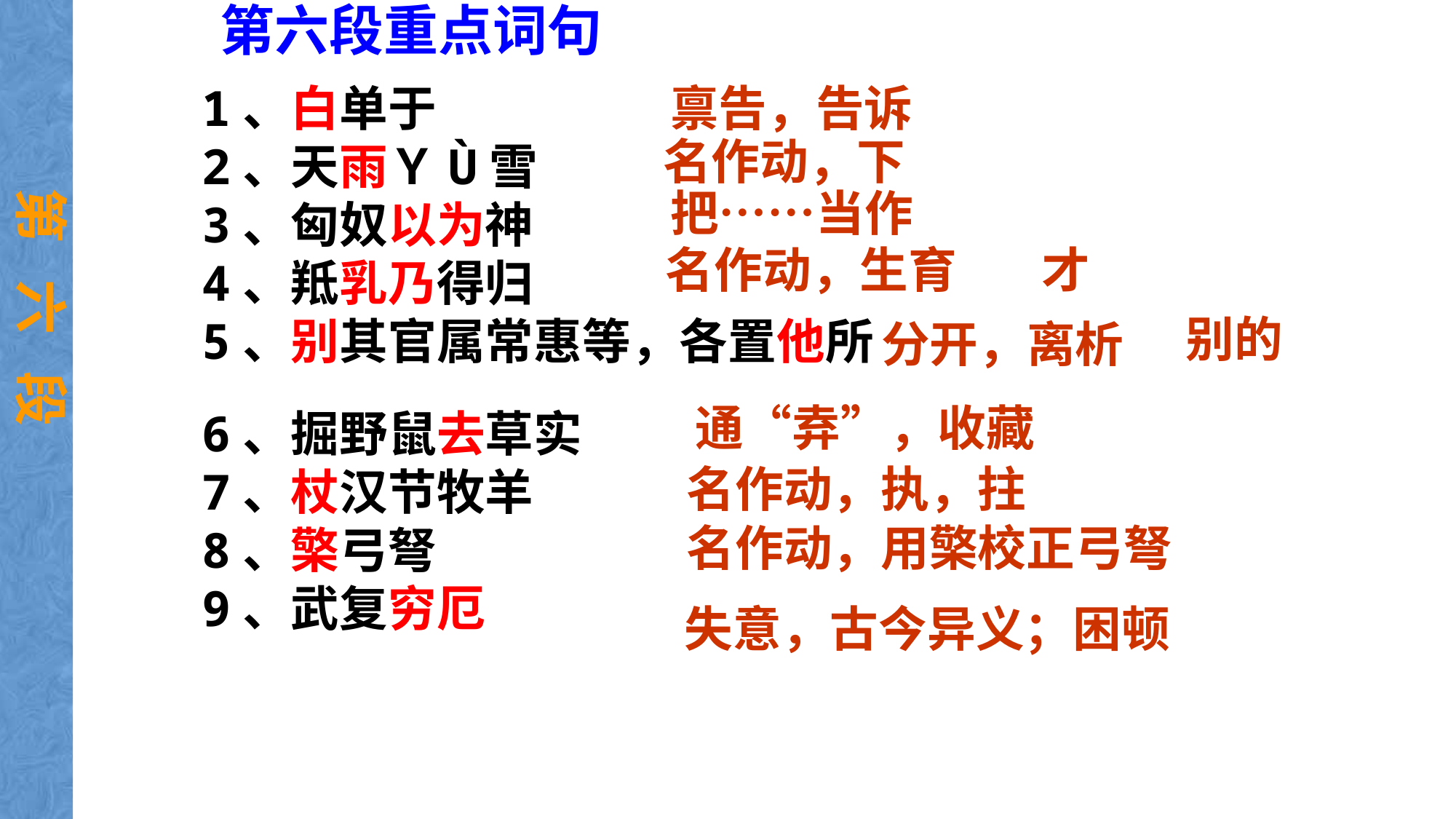

第六段重点词句
禀告，告诉
1、白单于
2、天雨ＹÙ雪
3、匈奴以为神
4、羝乳乃得归
5、别其官属常惠等，各置他所
名作动，下
第   六   段
把……当作
名作动，生育
才
别的
分开，离析
通“弆”，收藏
6、掘野鼠去草实
7、杖汉节牧羊
8、檠弓弩
9、武复穷厄
名作动，执，拄
名作动，用檠校正弓弩

失意，古今异义；困顿